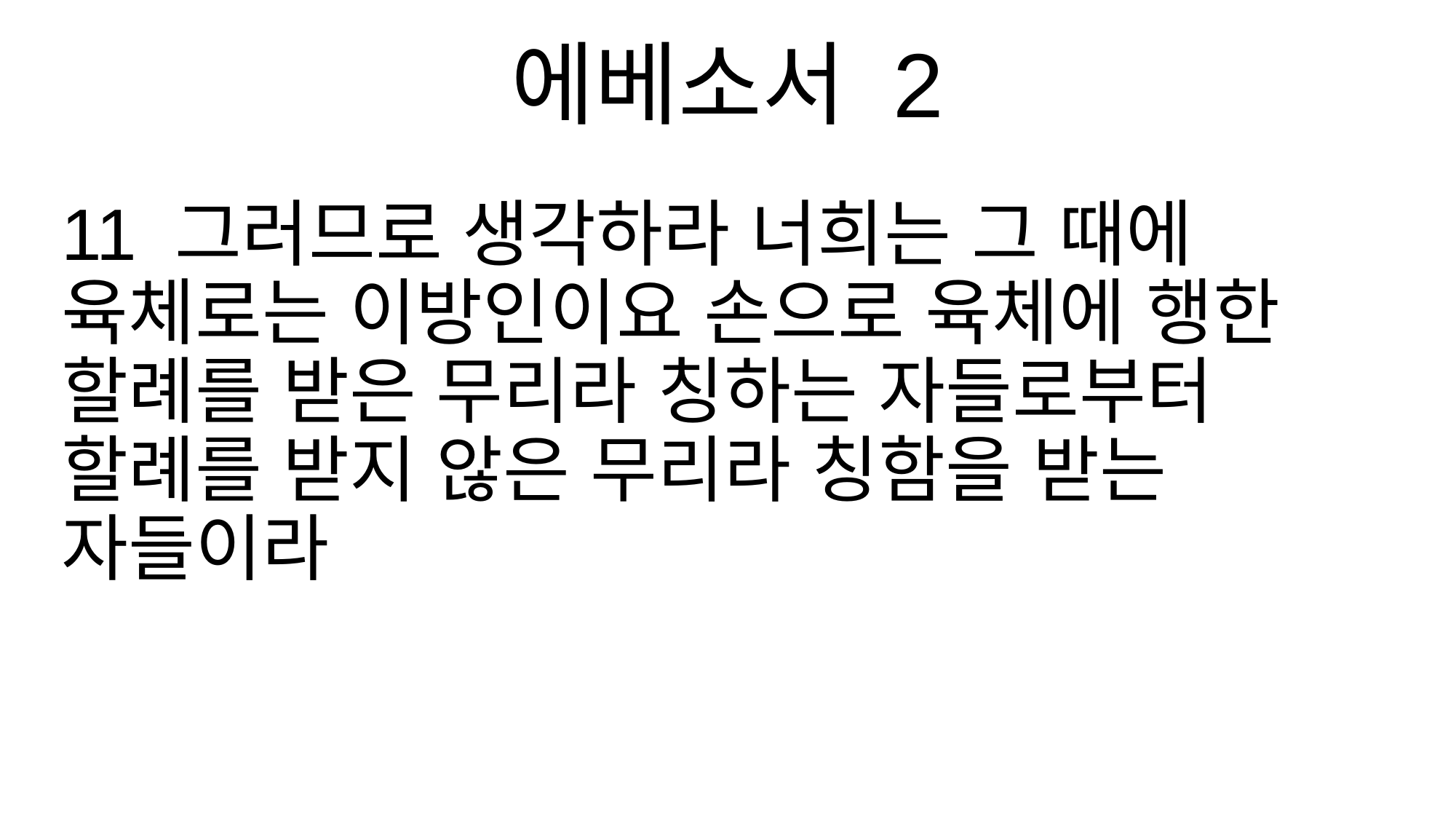

에베소서 2
11 그러므로 생각하라 너희는 그 때에 육체로는 이방인이요 손으로 육체에 행한 할례를 받은 무리라 칭하는 자들로부터 할례를 받지 않은 무리라 칭함을 받는 자들이라